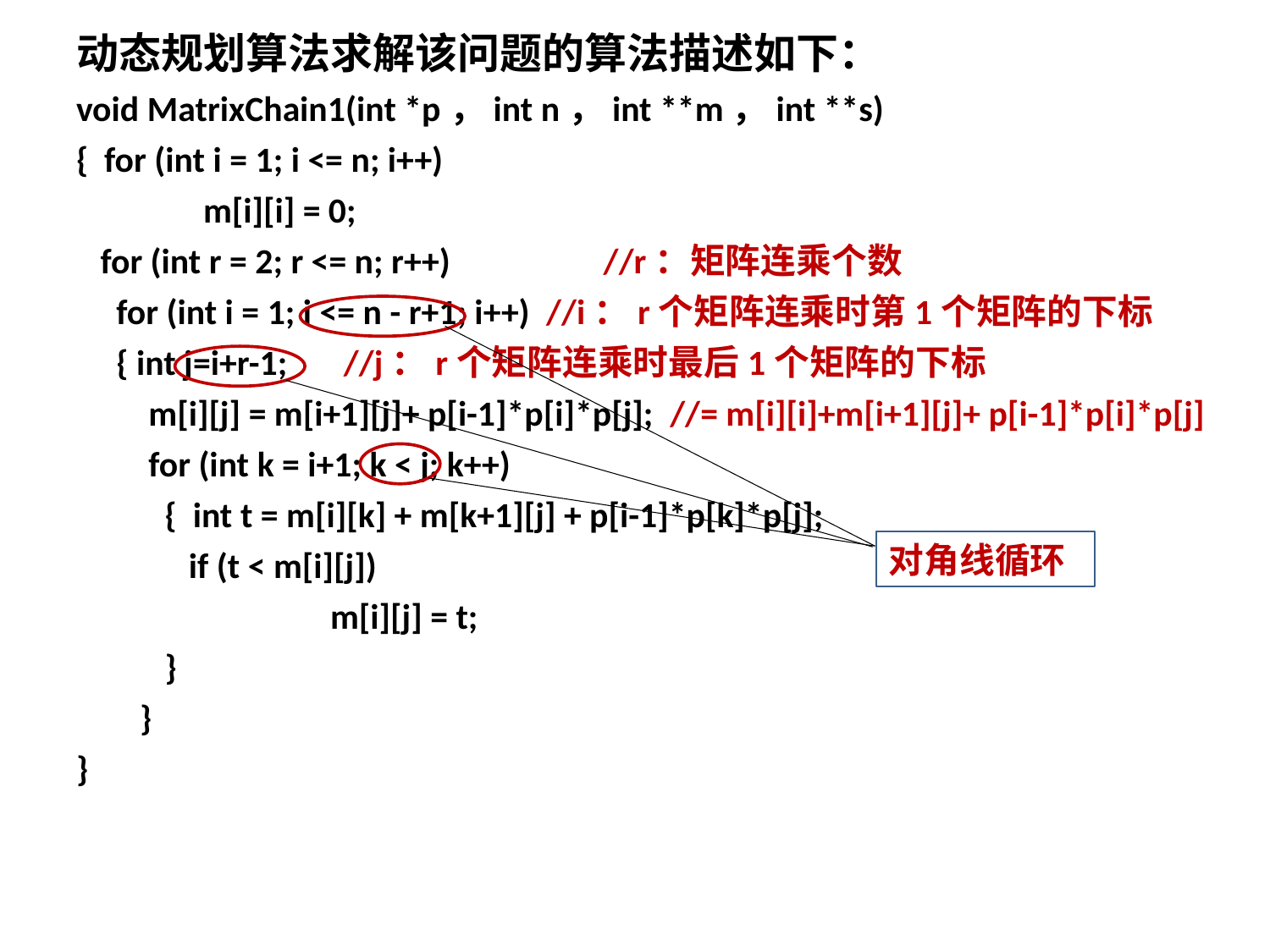

动态规划算法求解该问题的算法描述如下：
void MatrixChain1(int *p，int n，int **m，int **s)
{  for (int i = 1; i <= n; i++)
m[i][i] = 0;
   for (int r = 2; r <= n; r++)                   //r：矩阵连乘个数
     for (int i = 1; i <= n - r+1; i++)  //i：r个矩阵连乘时第1个矩阵的下标
     { int j=i+r-1;       //j：r个矩阵连乘时最后1个矩阵的下标
         m[i][j] = m[i+1][j]+ p[i-1]*p[i]*p[j];  //= m[i][i]+m[i+1][j]+ p[i-1]*p[i]*p[j]
         for (int k = i+1; k < j; k++)
           {  int t = m[i][k] + m[k+1][j] + p[i-1]*p[k]*p[j];
              if (t < m[i][j])
     		m[i][j] = t;
           }
}
}

对角线循环